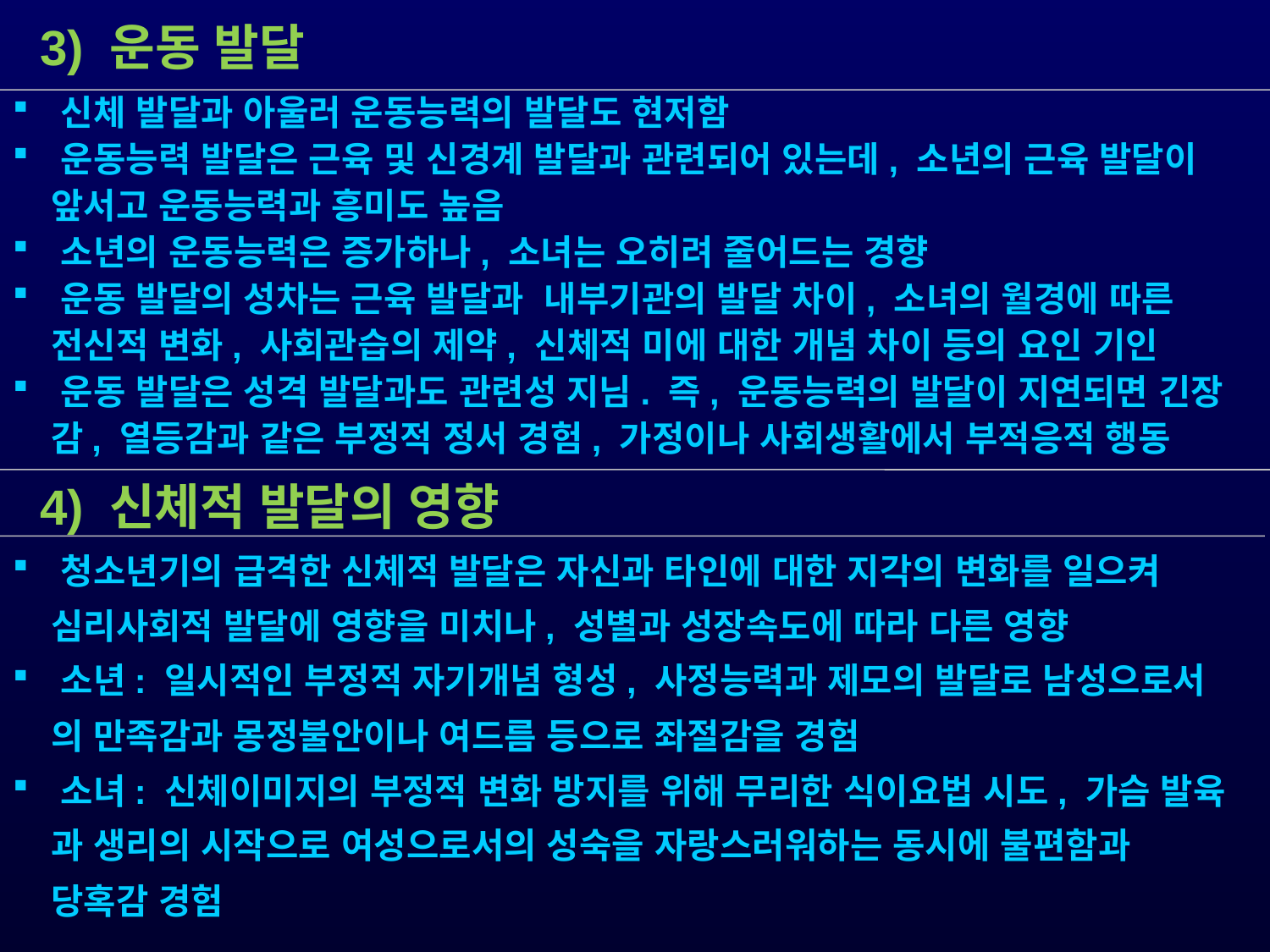

3) 운동 발달
 신체 발달과 아울러 운동능력의 발달도 현저함
 운동능력 발달은 근육 및 신경계 발달과 관련되어 있는데, 소년의 근육 발달이
   앞서고 운동능력과 흥미도 높음
 소년의 운동능력은 증가하나, 소녀는 오히려 줄어드는 경향
 운동 발달의 성차는 근육 발달과  내부기관의 발달 차이, 소녀의 월경에 따른
   전신적 변화, 사회관습의 제약, 신체적 미에 대한 개념 차이 등의 요인 기인
 운동 발달은 성격 발달과도 관련성 지님. 즉, 운동능력의 발달이 지연되면 긴장
   감, 열등감과 같은 부정적 정서 경험, 가정이나 사회생활에서 부적응적 행동

  4) 신체적 발달의 영향

 청소년기의 급격한 신체적 발달은 자신과 타인에 대한 지각의 변화를 일으켜
   심리사회적 발달에 영향을 미치나, 성별과 성장속도에 따라 다른 영향
 소년: 일시적인 부정적 자기개념 형성, 사정능력과 제모의 발달로 남성으로서
   의 만족감과 몽정불안이나 여드름 등으로 좌절감을 경험
 소녀: 신체이미지의 부정적 변화 방지를 위해 무리한 식이요법 시도, 가슴 발육
   과 생리의 시작으로 여성으로서의 성숙을 자랑스러워하는 동시에 불편함과
   당혹감 경험